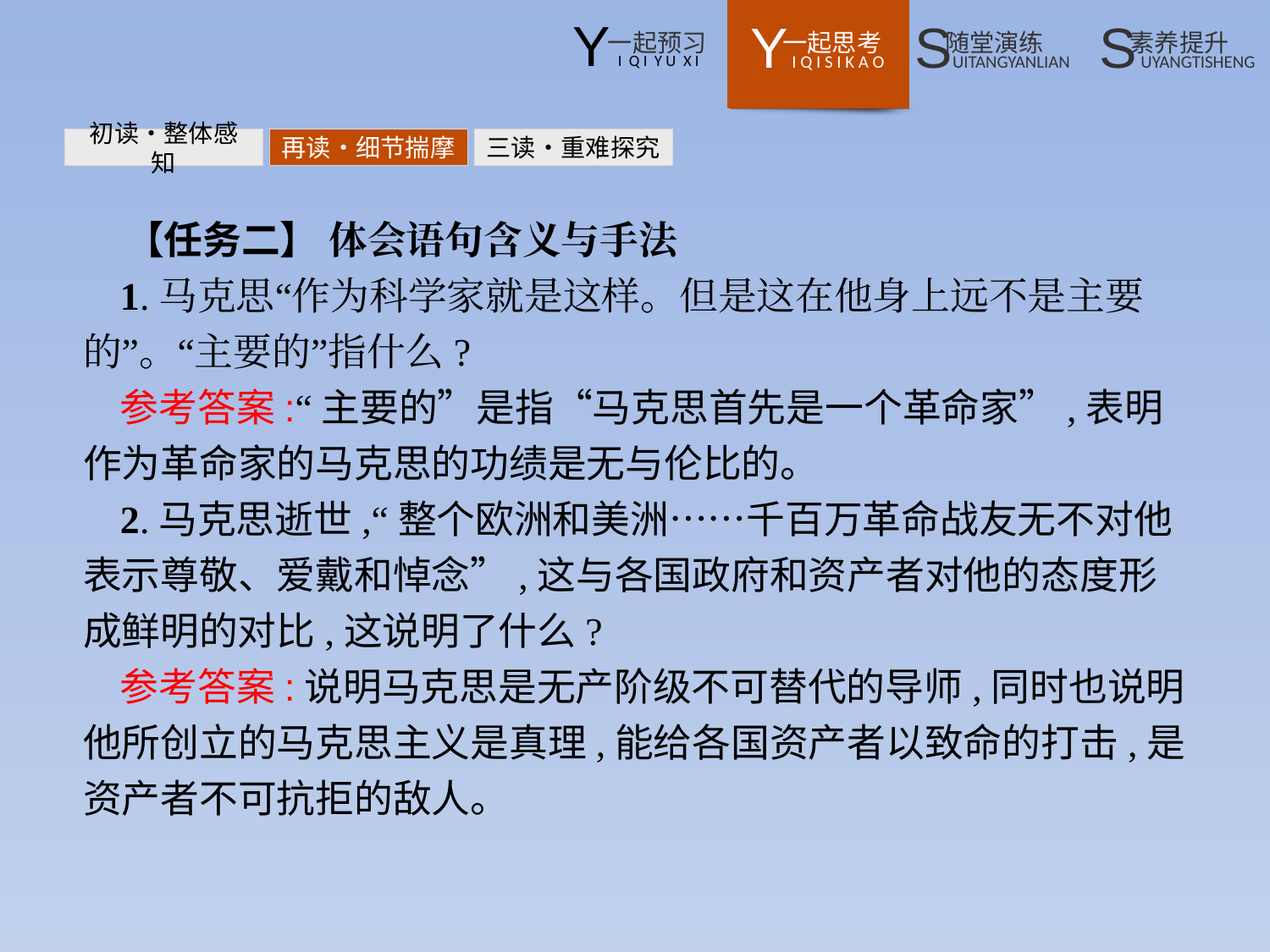

初读•整体感知
再读•细节揣摩
三读•重难探究
【任务二】 体会语句含义与手法
1.马克思“作为科学家就是这样。但是这在他身上远不是主要的”。“主要的”指什么?
参考答案:“主要的”是指“马克思首先是一个革命家”,表明作为革命家的马克思的功绩是无与伦比的。
2.马克思逝世,“整个欧洲和美洲……千百万革命战友无不对他表示尊敬、爱戴和悼念”,这与各国政府和资产者对他的态度形成鲜明的对比,这说明了什么?
参考答案:说明马克思是无产阶级不可替代的导师,同时也说明他所创立的马克思主义是真理,能给各国资产者以致命的打击,是资产者不可抗拒的敌人。